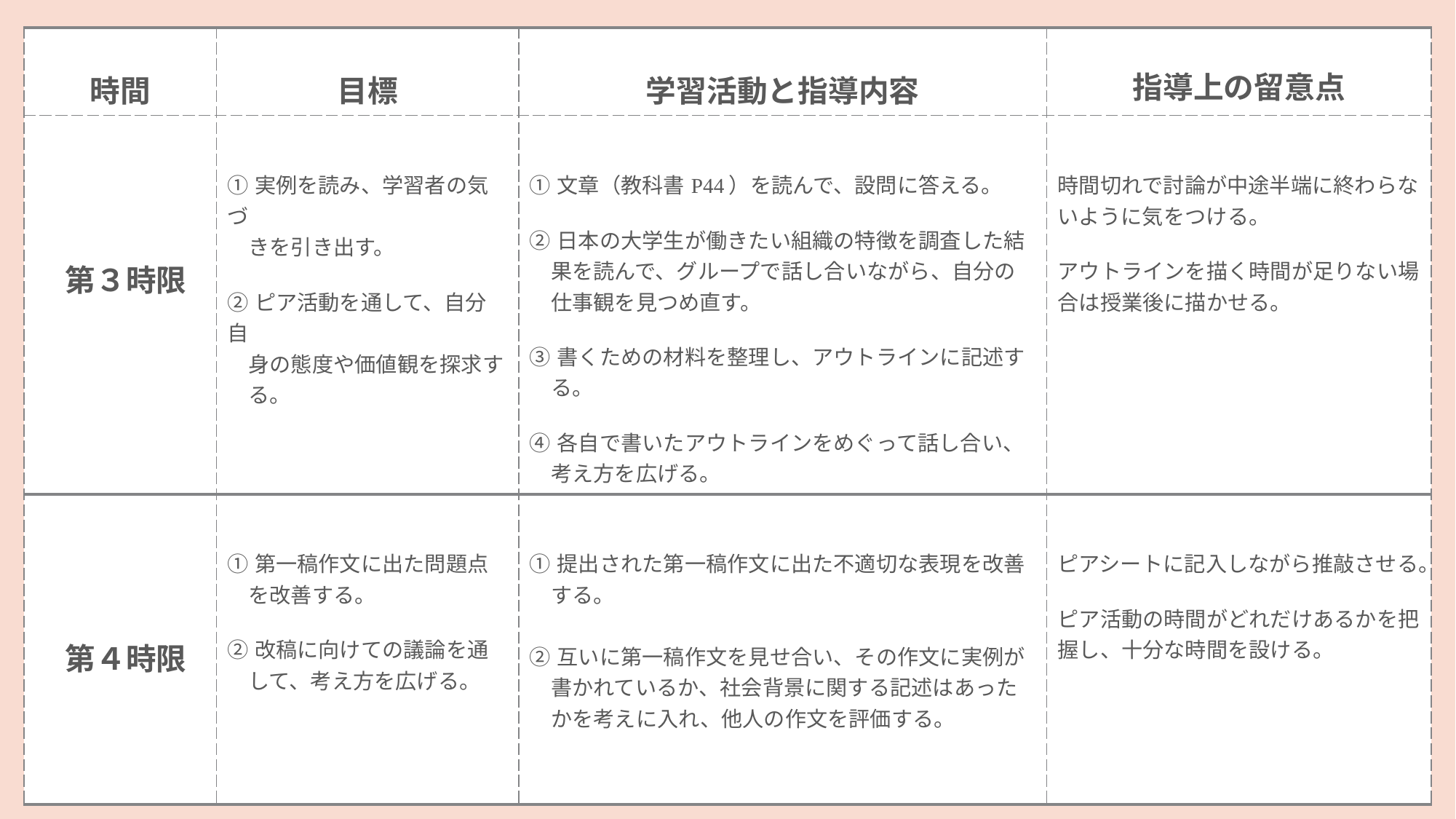

| 時間 | 目標 | 学習活動と指導内容 | 指導上の留意点 |
| --- | --- | --- | --- |
| 第３時限 | ①実例を読み、学習者の気づ 　きを引き出す。 ②ピア活動を通して、自分自 　身の態度や価値観を探求す 　る。 | ①文章（教科書P44）を読んで、設問に答える。 ②日本の大学生が働きたい組織の特徴を調査した結 　果を読んで、グループで話し合いながら、自分の 　仕事観を見つめ直す。 ③書くための材料を整理し、アウトラインに記述す 　る。 ④各自で書いたアウトラインをめぐって話し合い、 　考え方を広げる。 | 時間切れで討論が中途半端に終わらないように気をつける。 アウトラインを描く時間が足りない場合は授業後に描かせる。 |
| 第４時限 | ①第一稿作文に出た問題点 　を改善する。 ②改稿に向けての議論を通 　して、考え方を広げる。 | ①提出された第一稿作文に出た不適切な表現を改善 　する。 　 ②互いに第一稿作文を見せ合い、その作文に実例が 　書かれているか、社会背景に関する記述はあった 　かを考えに入れ、他人の作文を評価する。 | ピアシートに記入しながら推敲させる。 ピア活動の時間がどれだけあるかを把握し、十分な時間を設ける。 |